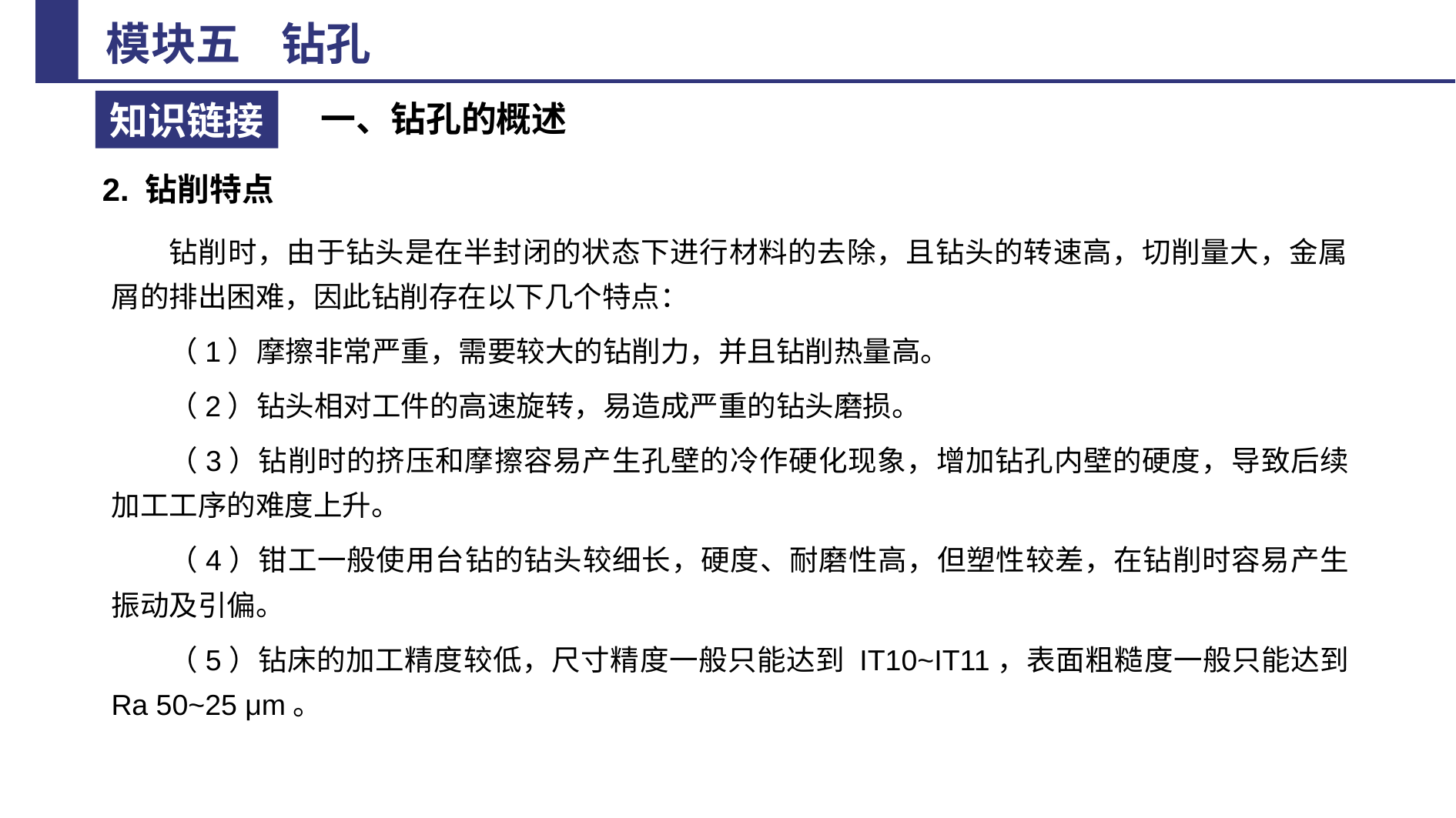

一、钻孔的概述
2. 钻削特点
钻削时，由于钻头是在半封闭的状态下进行材料的去除，且钻头的转速高，切削量大，金属屑的排出困难，因此钻削存在以下几个特点：
（1）摩擦非常严重，需要较大的钻削力，并且钻削热量高。
（2）钻头相对工件的高速旋转，易造成严重的钻头磨损。
（3）钻削时的挤压和摩擦容易产生孔壁的冷作硬化现象，增加钻孔内壁的硬度，导致后续加工工序的难度上升。
（4）钳工一般使用台钻的钻头较细长，硬度、耐磨性高，但塑性较差，在钻削时容易产生振动及引偏。
（5）钻床的加工精度较低，尺寸精度一般只能达到 IT10~IT11，表面粗糙度一般只能达到 Ra 50~25 μm。